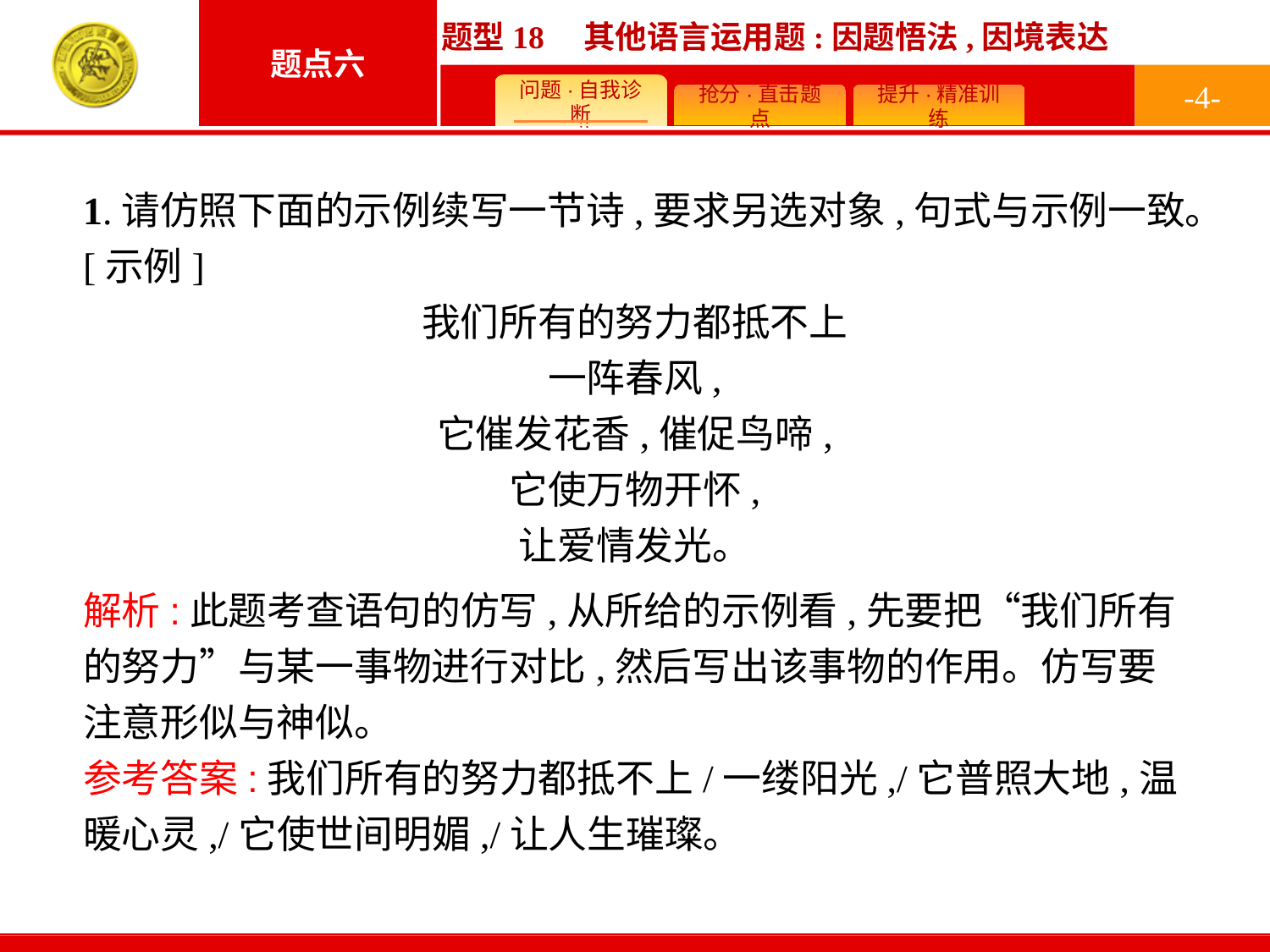

-4-
1.请仿照下面的示例续写一节诗,要求另选对象,句式与示例一致。
[示例]
我们所有的努力都抵不上
一阵春风,
它催发花香,催促鸟啼,
它使万物开怀,
让爱情发光。
解析:此题考查语句的仿写,从所给的示例看,先要把“我们所有的努力”与某一事物进行对比,然后写出该事物的作用。仿写要注意形似与神似。
参考答案:我们所有的努力都抵不上/一缕阳光,/它普照大地,温暖心灵,/它使世间明媚,/让人生璀璨。